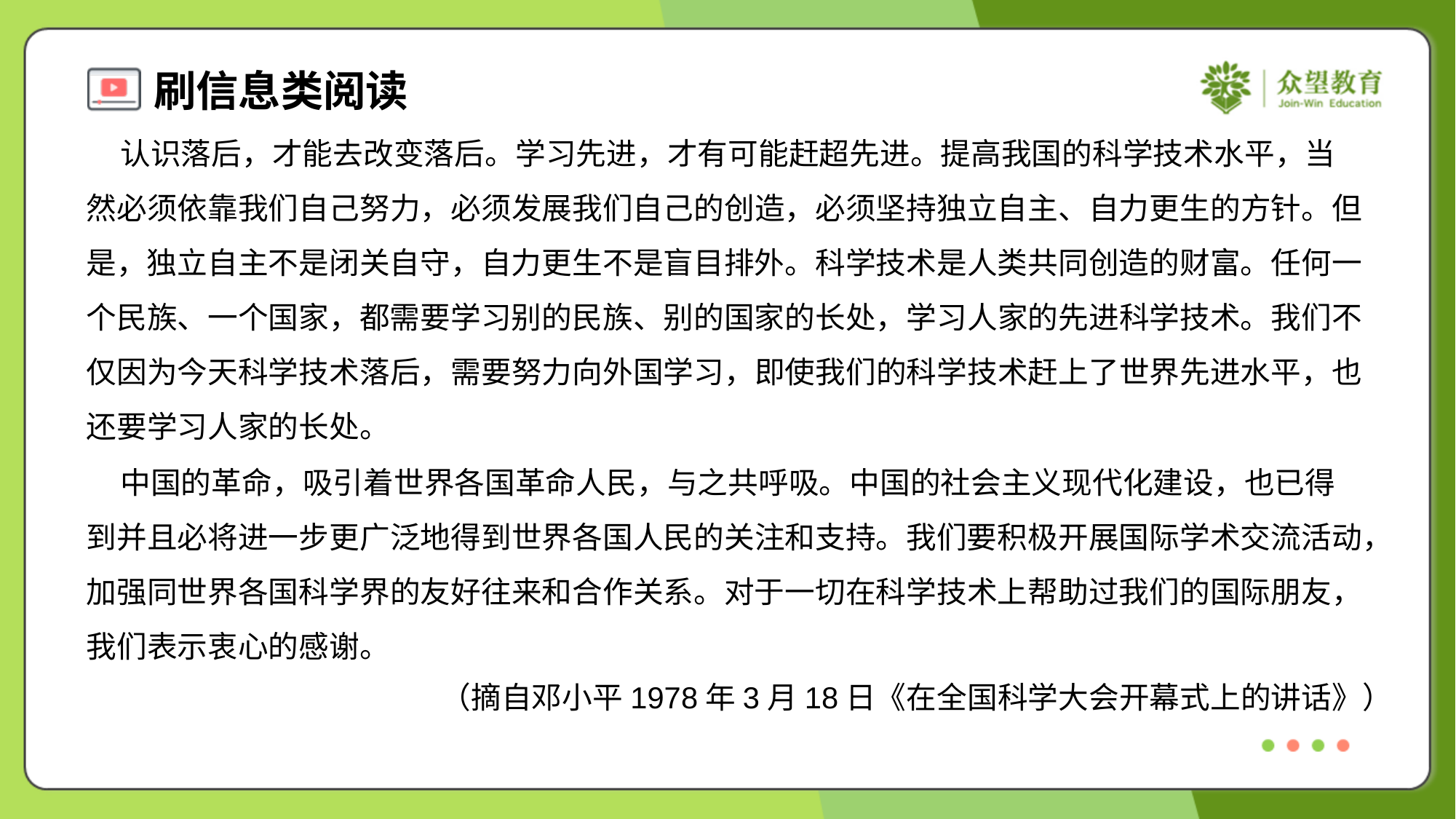

认识落后，才能去改变落后。学习先进，才有可能赶超先进。提高我国的科学技术水平，当
然必须依靠我们自己努力，必须发展我们自己的创造，必须坚持独立自主、自力更生的方针。但
是，独立自主不是闭关自守，自力更生不是盲目排外。科学技术是人类共同创造的财富。任何一
个民族、一个国家，都需要学习别的民族、别的国家的长处，学习人家的先进科学技术。我们不
仅因为今天科学技术落后，需要努力向外国学习，即使我们的科学技术赶上了世界先进水平，也
还要学习人家的长处。
    中国的革命，吸引着世界各国革命人民，与之共呼吸。中国的社会主义现代化建设，也已得
到并且必将进一步更广泛地得到世界各国人民的关注和支持。我们要积极开展国际学术交流活动，
加强同世界各国科学界的友好往来和合作关系。对于一切在科学技术上帮助过我们的国际朋友，
我们表示衷心的感谢。
    （摘自邓小平1978年3月18日《在全国科学大会开幕式上的讲话》）